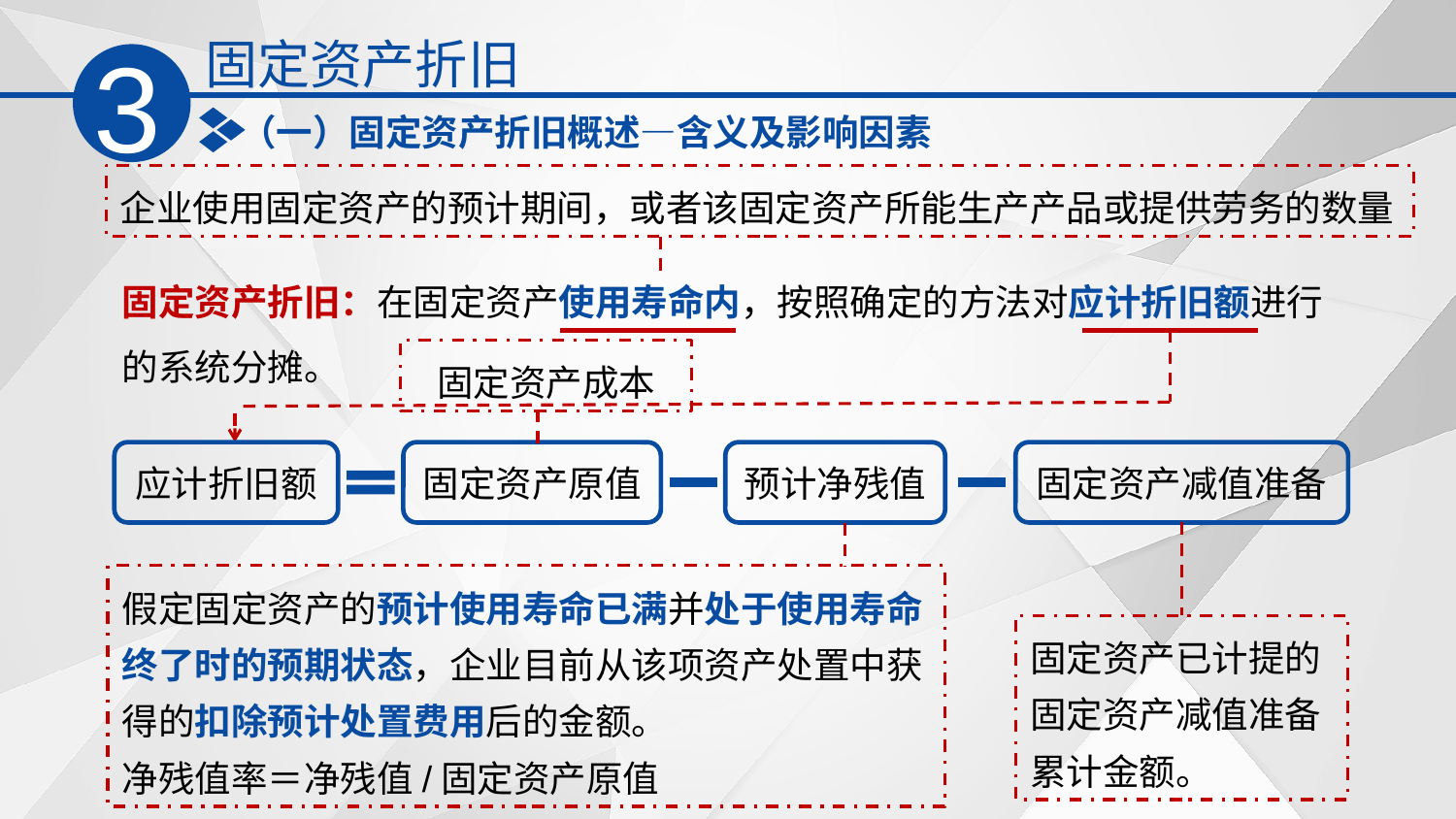

固定资产折旧
3

（一）固定资产折旧概述—含义及影响因素

企业使用固定资产的预计期间，或者该固定资产所能生产产品或提供劳务的数量
固定资产折旧：在固定资产使用寿命内，按照确定的方法对应计折旧额进行的系统分摊。
固定资产成本
应计折旧额
固定资产原值
预计净残值
固定资产减值准备

假定固定资产的预计使用寿命已满并处于使用寿命终了时的预期状态，企业目前从该项资产处置中获得的扣除预计处置费用后的金额。
净残值率＝净残值/固定资产原值
固定资产已计提的固定资产减值准备累计金额。